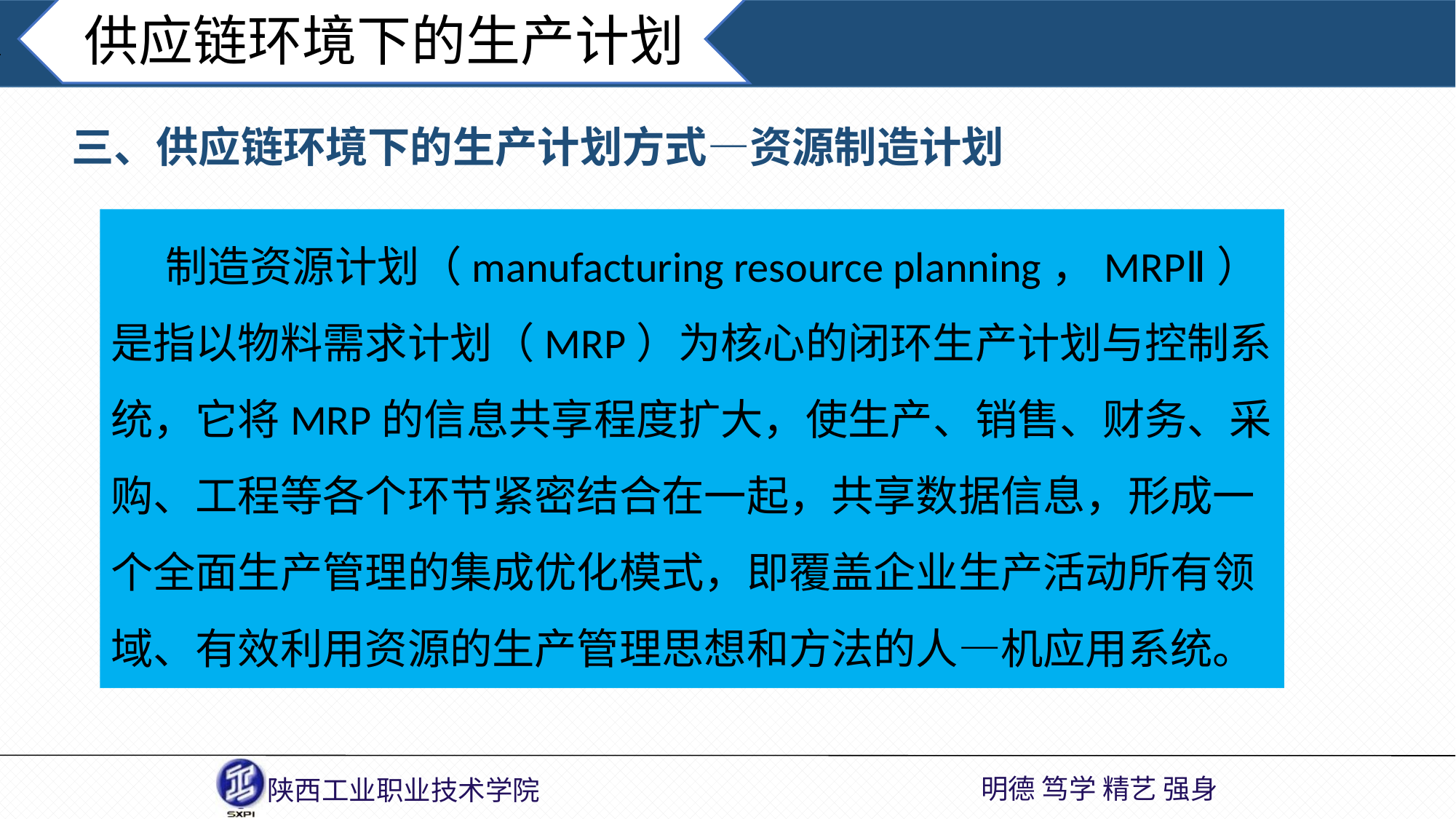

供应链环境下的生产计划

三、供应链环境下的生产计划方式—资源制造计划

制造资源计划（manufacturing resource planning，MRPⅡ）是指以物料需求计划（MRP）为核心的闭环生产计划与控制系统，它将MRP的信息共享程度扩大，使生产、销售、财务、采购、工程等各个环节紧密结合在一起，共享数据信息，形成一个全面生产管理的集成优化模式，即覆盖企业生产活动所有领域、有效利用资源的生产管理思想和方法的人—机应用系统。